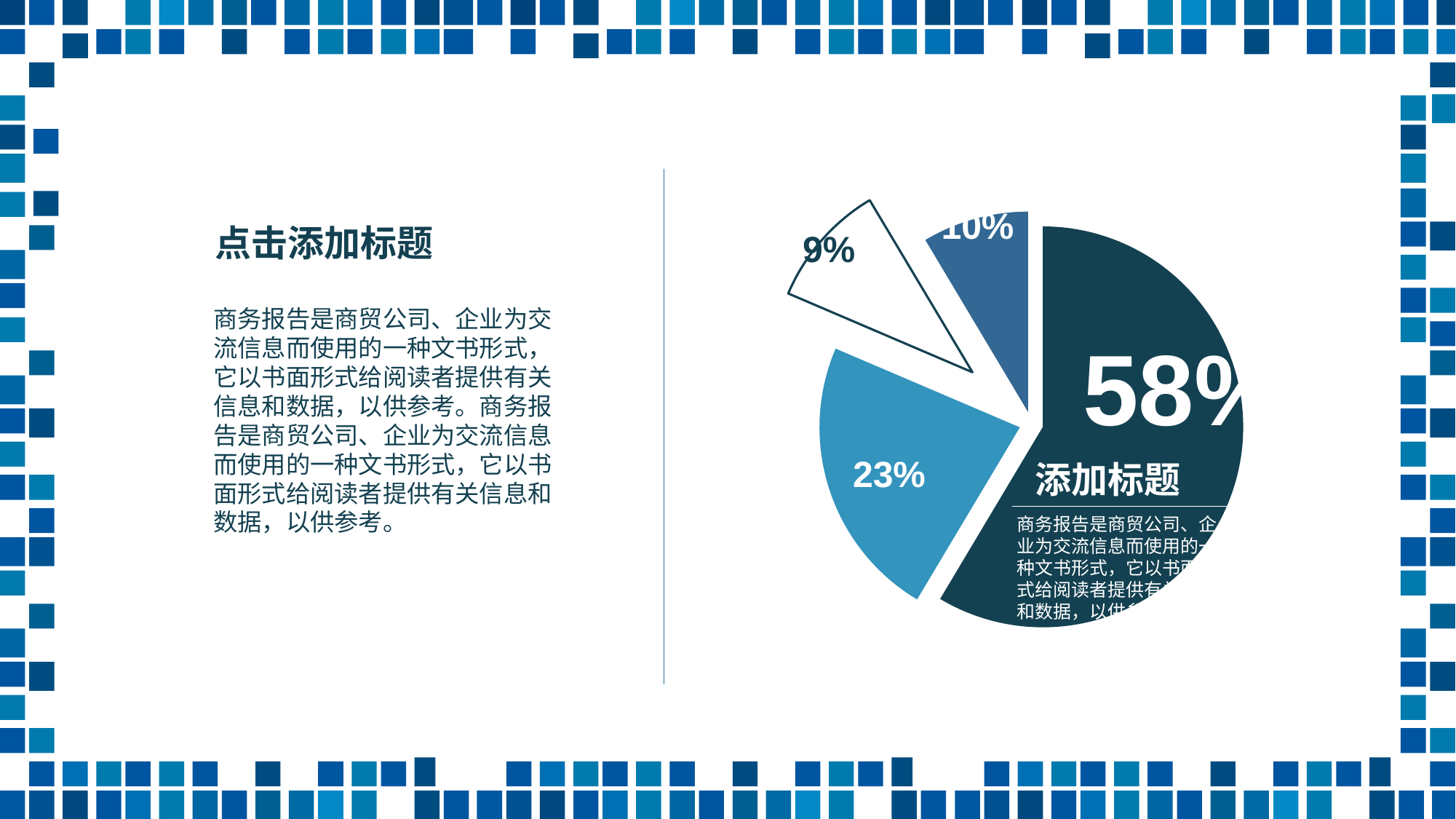

### Chart

| Category | 销售额 |
|---|---|
| 第一季度 | 8.200000000000001 |
| 第二季度 | 3.2 |
| 第三季度 | 1.4 |
| 第四季度 | 1.2 |

10%
点击添加标题
9%

商务报告是商贸公司、企业为交流信息而使用的一种文书形式，它以书面形式给阅读者提供有关信息和数据，以供参考。商务报告是商贸公司、企业为交流信息而使用的一种文书形式，它以书面形式给阅读者提供有关信息和数据，以供参考。

58%

23%
添加标题

商务报告是商贸公司、企业为交流信息而使用的一种文书形式，它以书面形式给阅读者提供有关信息和数据，以供参考。